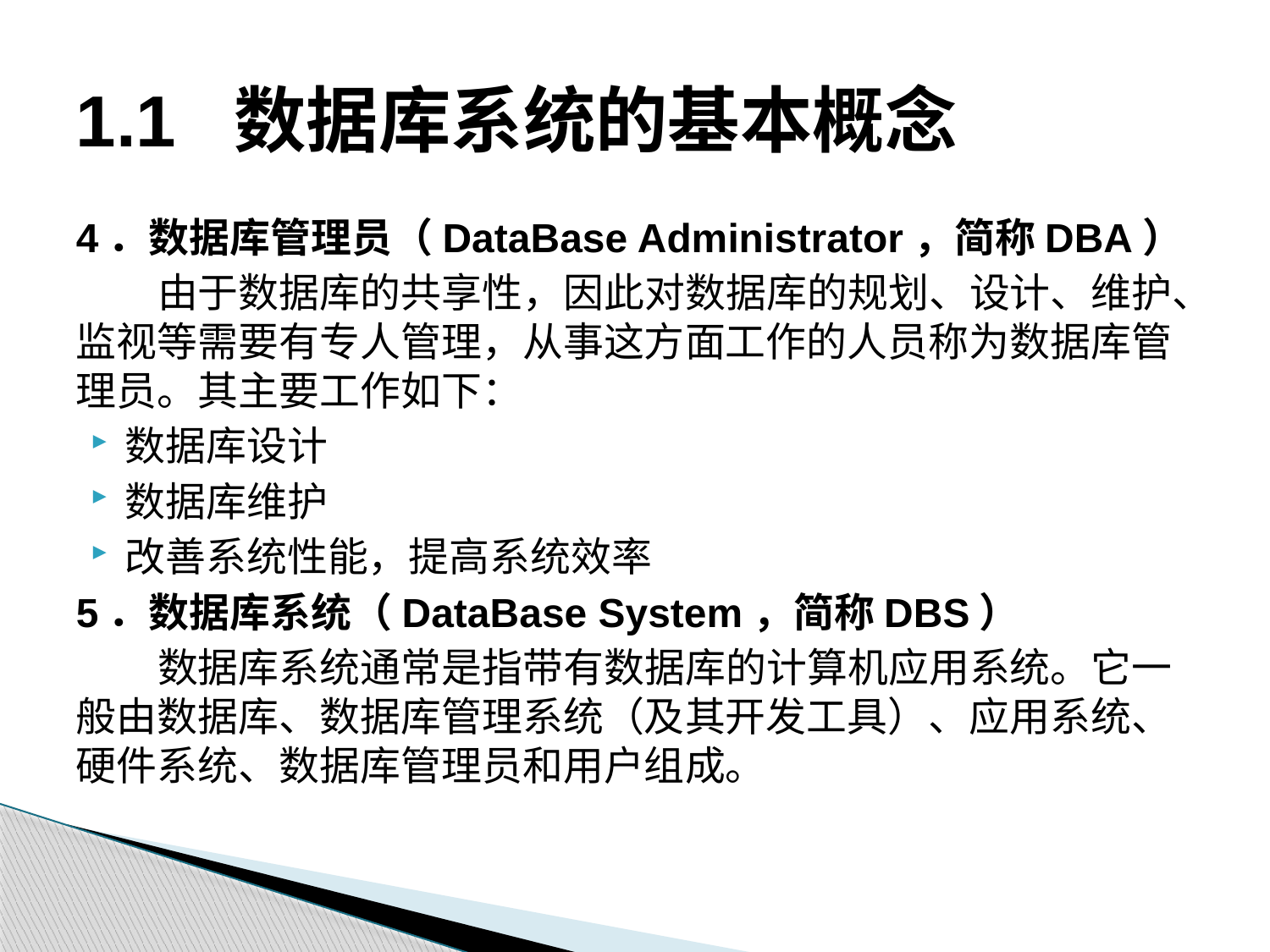

# 1.1  数据库系统的基本概念
4．数据库管理员（DataBase Administrator，简称DBA）
由于数据库的共享性，因此对数据库的规划、设计、维护、监视等需要有专人管理，从事这方面工作的人员称为数据库管理员。其主要工作如下：
数据库设计
数据库维护
改善系统性能，提高系统效率
5．数据库系统（DataBase System，简称DBS）
数据库系统通常是指带有数据库的计算机应用系统。它一般由数据库、数据库管理系统（及其开发工具）、应用系统、硬件系统、数据库管理员和用户组成。